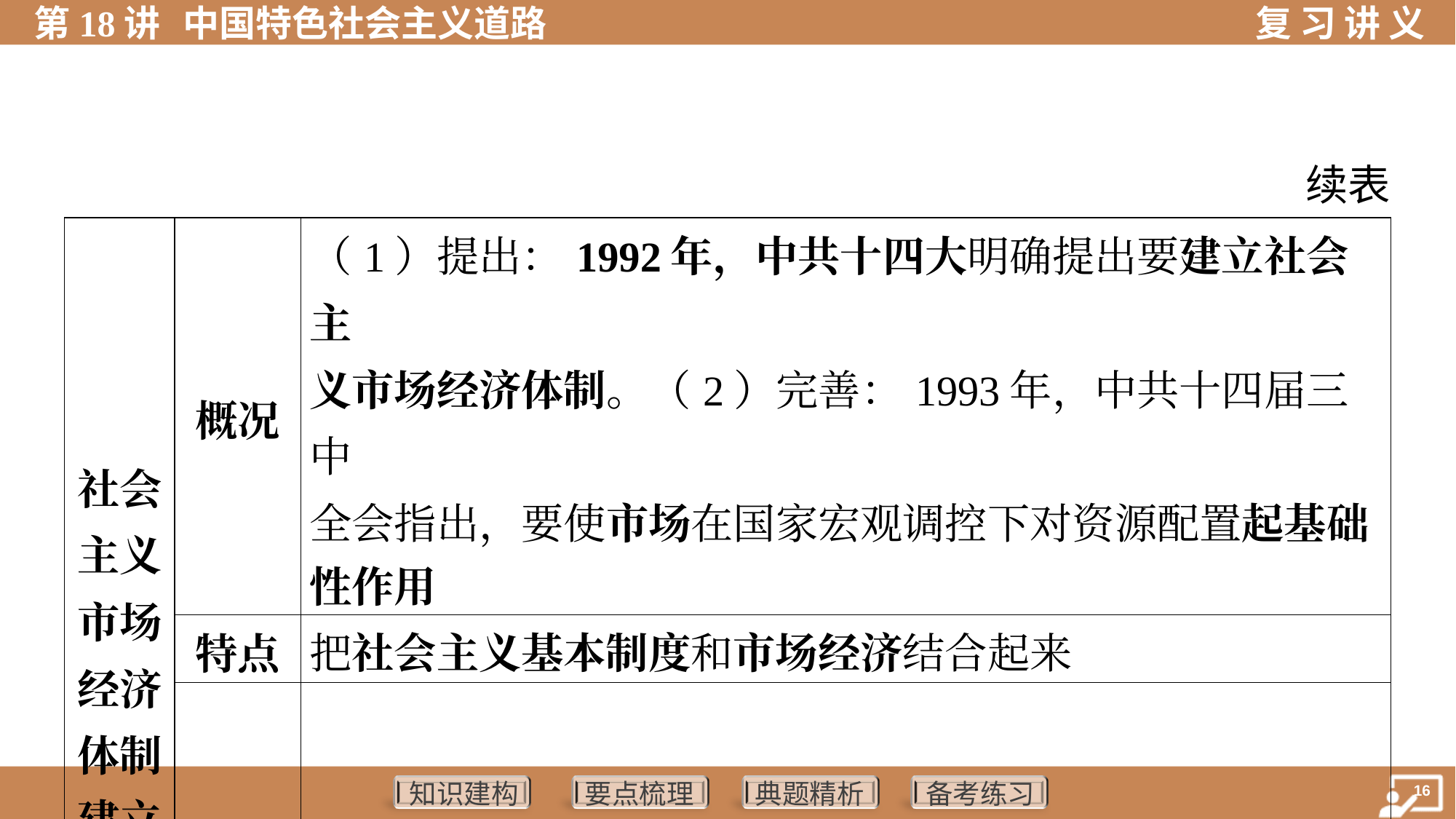

续表
| 社会 主义 市场 经济 体制 建立 | 概况 | （1）提出：1992年，中共十四大明确提出要建立社会主 义市场经济体制。（2）完善：1993年，中共十四届三中 全会指出，要使市场在国家宏观调控下对资源配置起基础 性作用 |  |  |  |
| --- | --- | --- | --- | --- | --- |
|  | 特点 | 把社会主义基本制度和市场经济结合起来 |  |  |  |
|  | 意义 | 有利于实现经济的协调发展和稳定高速增长，对现代化建 设有巨大推动作用，使我国的经济实力明显增强 |  |  |  |